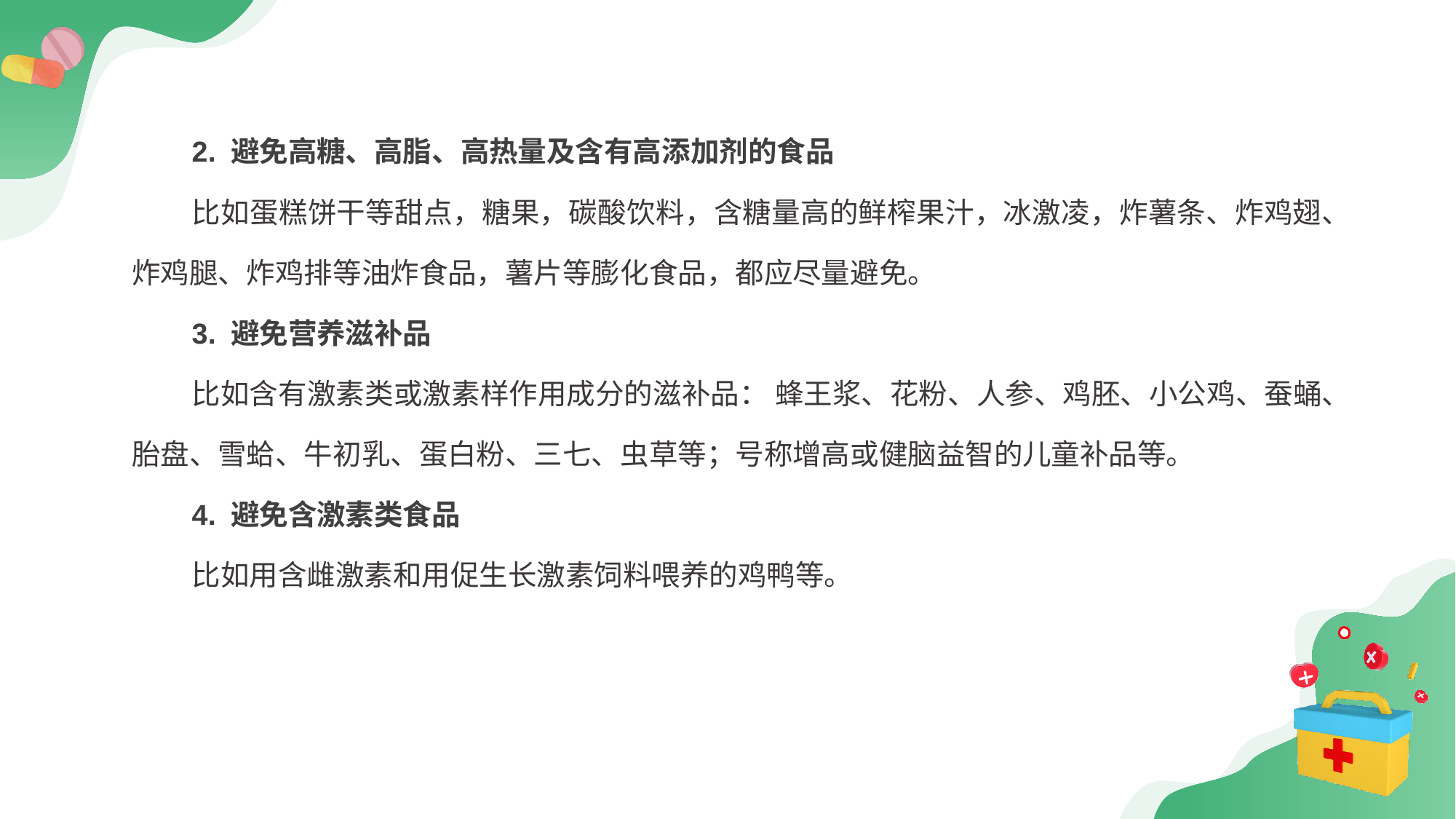

2. 避免高糖、高脂、高热量及含有高添加剂的食品
比如蛋糕饼干等甜点，糖果，碳酸饮料，含糖量高的鲜榨果汁，冰激凌，炸薯条、炸鸡翅、炸鸡腿、炸鸡排等油炸食品，薯片等膨化食品，都应尽量避免。
3. 避免营养滋补品
比如含有激素类或激素样作用成分的滋补品： 蜂王浆、花粉、人参、鸡胚、小公鸡、蚕蛹、胎盘、雪蛤、牛初乳、蛋白粉、三七、虫草等；号称增高或健脑益智的儿童补品等。
4. 避免含激素类食品
比如用含雌激素和用促生长激素饲料喂养的鸡鸭等。